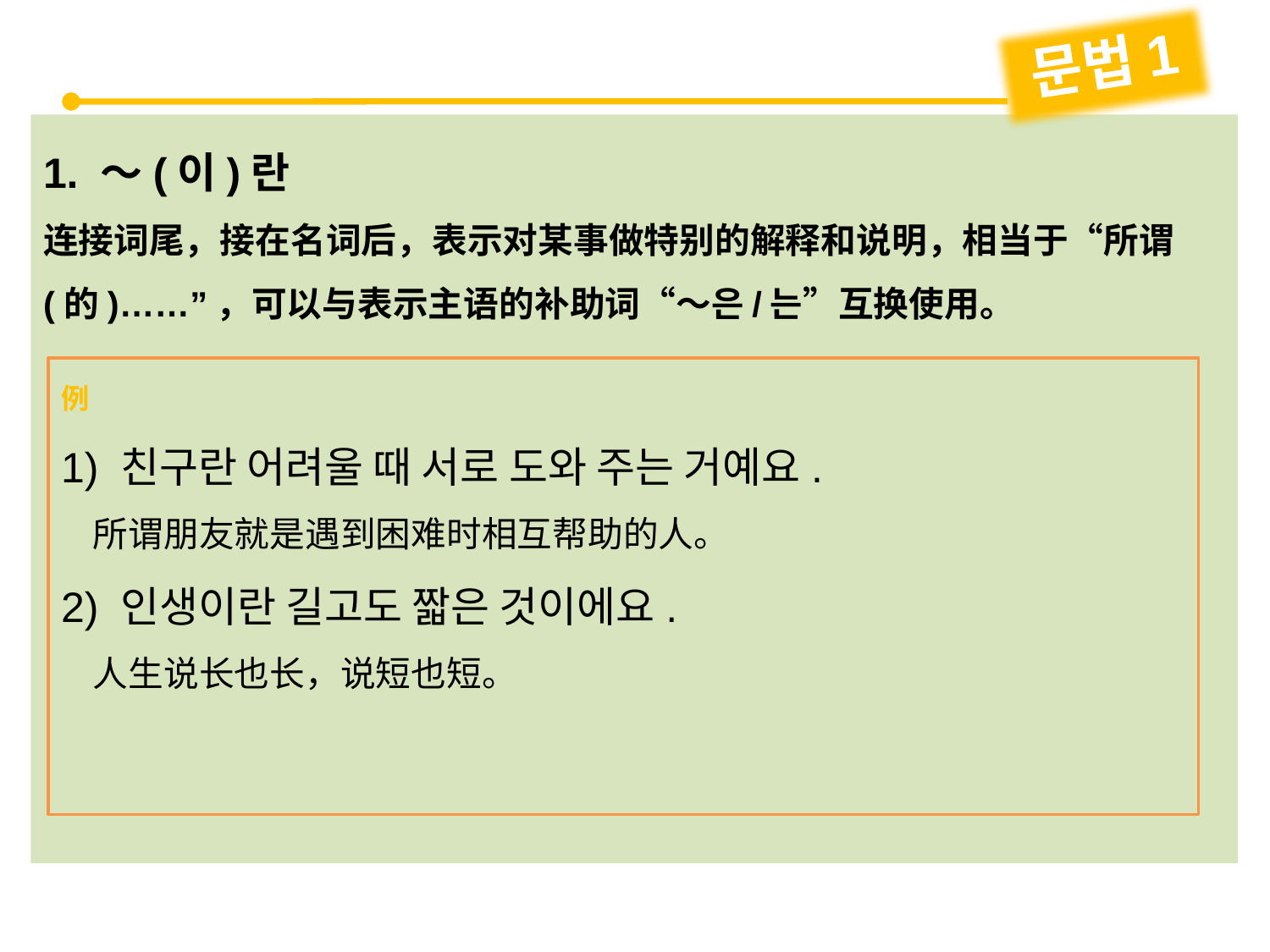

문법1
1. ～(이)란
连接词尾，接在名词后，表示对某事做特别的解释和说明，相当于“所谓(的)……”，可以与表示主语的补助词“～은/는”互换使用。

例
1) 친구란 어려울 때 서로 도와 주는 거예요.
   所谓朋友就是遇到困难时相互帮助的人。
2) 인생이란 길고도 짧은 것이에요.
   人生说长也长，说短也短。